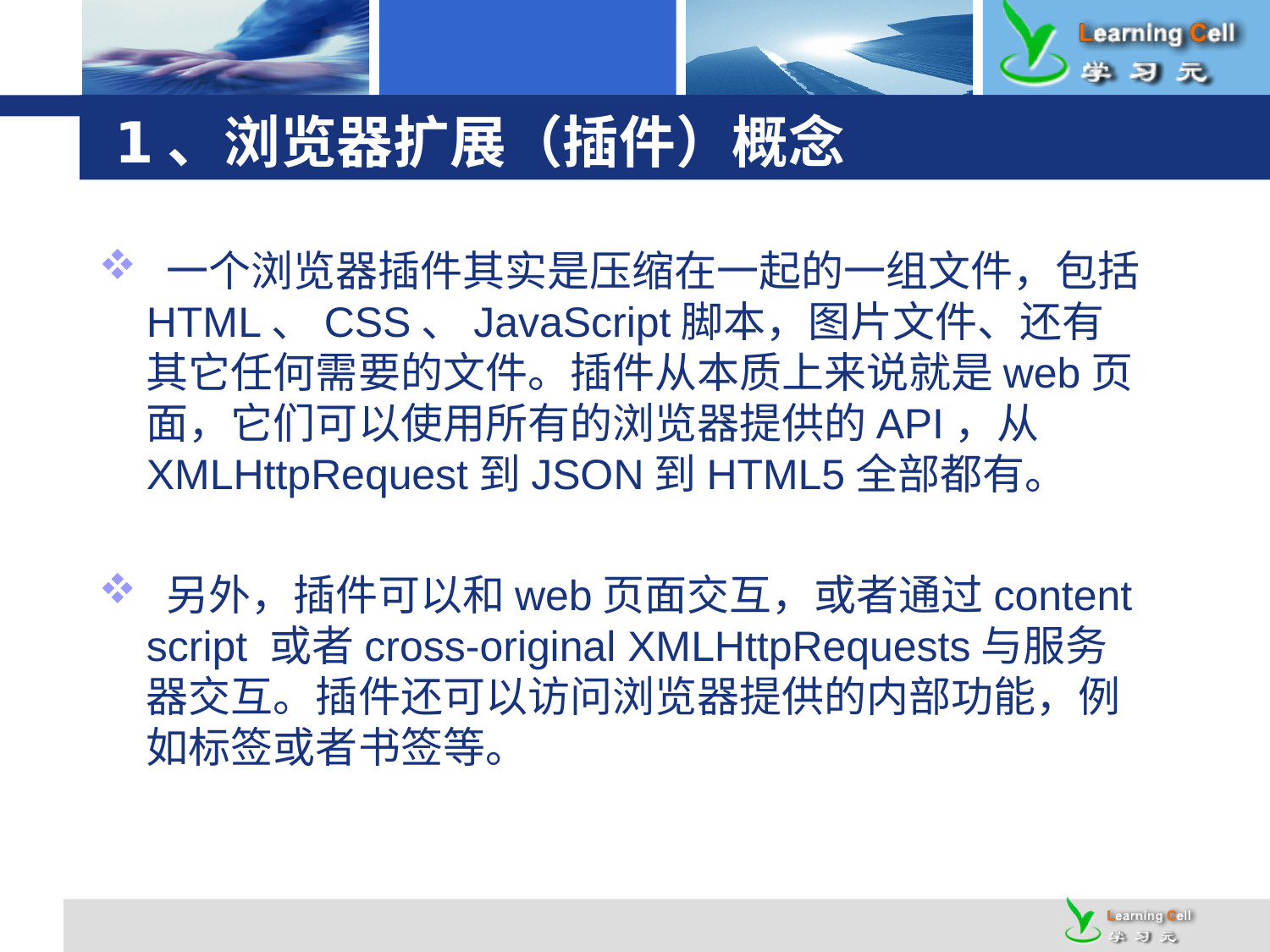

# 1、浏览器扩展（插件）概念
 一个浏览器插件其实是压缩在一起的一组文件，包括HTML、CSS、JavaScript脚本，图片文件、还有其它任何需要的文件。插件从本质上来说就是web页面，它们可以使用所有的浏览器提供的API，从XMLHttpRequest到JSON到HTML5全部都有。

 另外，插件可以和web页面交互，或者通过content script 或者cross-original XMLHttpRequests与服务器交互。插件还可以访问浏览器提供的内部功能，例如标签或者书签等。